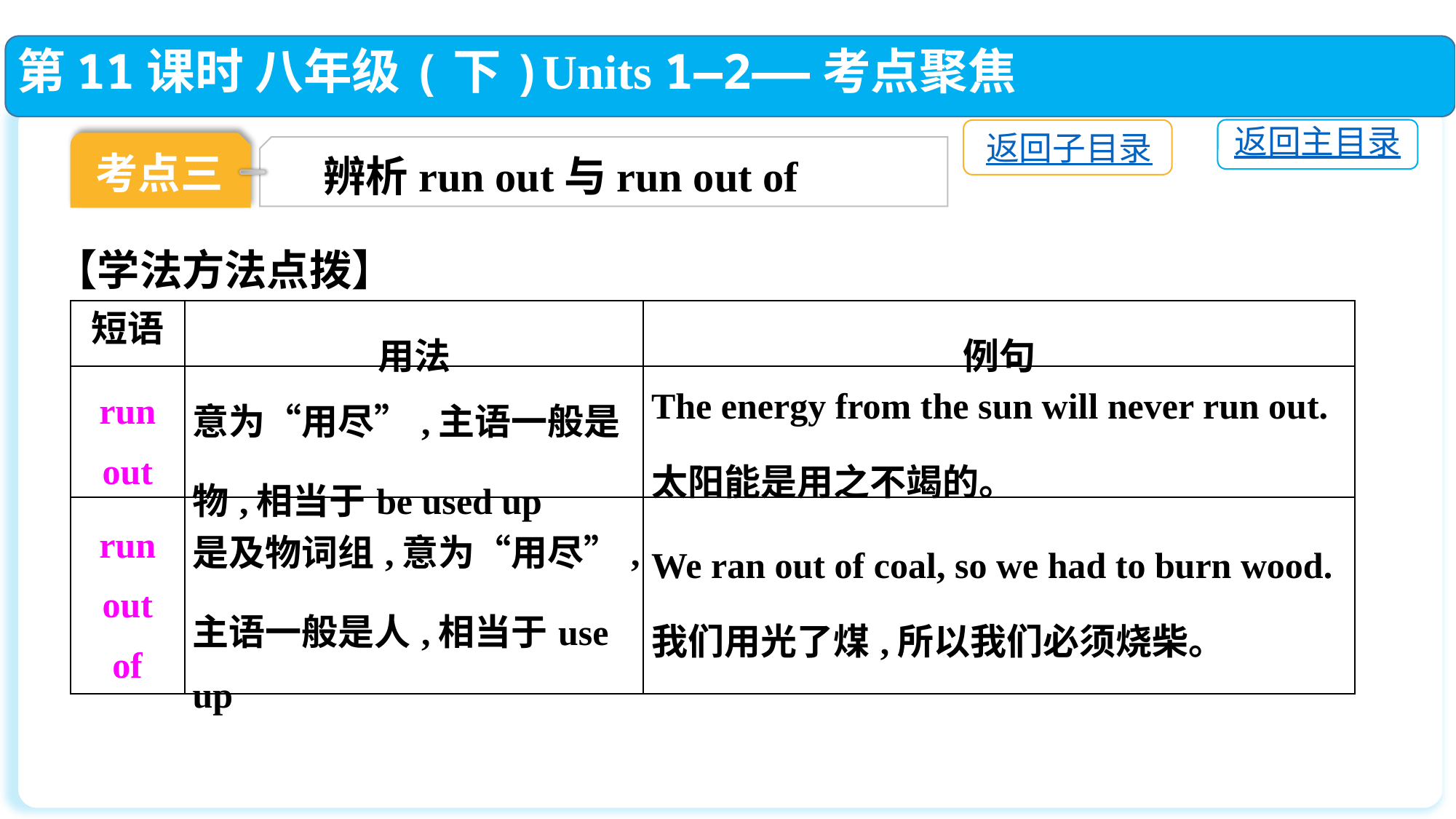

第11课时 八年级(下)Units 1—2——考点聚焦

返回主目录

返回子目录
考点三
辨析run out与run out of

【学法方法点拨】
| 短语 | 用法 | 例句 |
| --- | --- | --- |
| run out | 意为“用尽”,主语一般是物,相当于be used up | The energy from the sun will never run out. 太阳能是用之不竭的。 |
| run out of | 是及物词组,意为“用尽”,主语一般是人,相当于use up | We ran out of coal, so we had to burn wood. 我们用光了煤,所以我们必须烧柴。 |